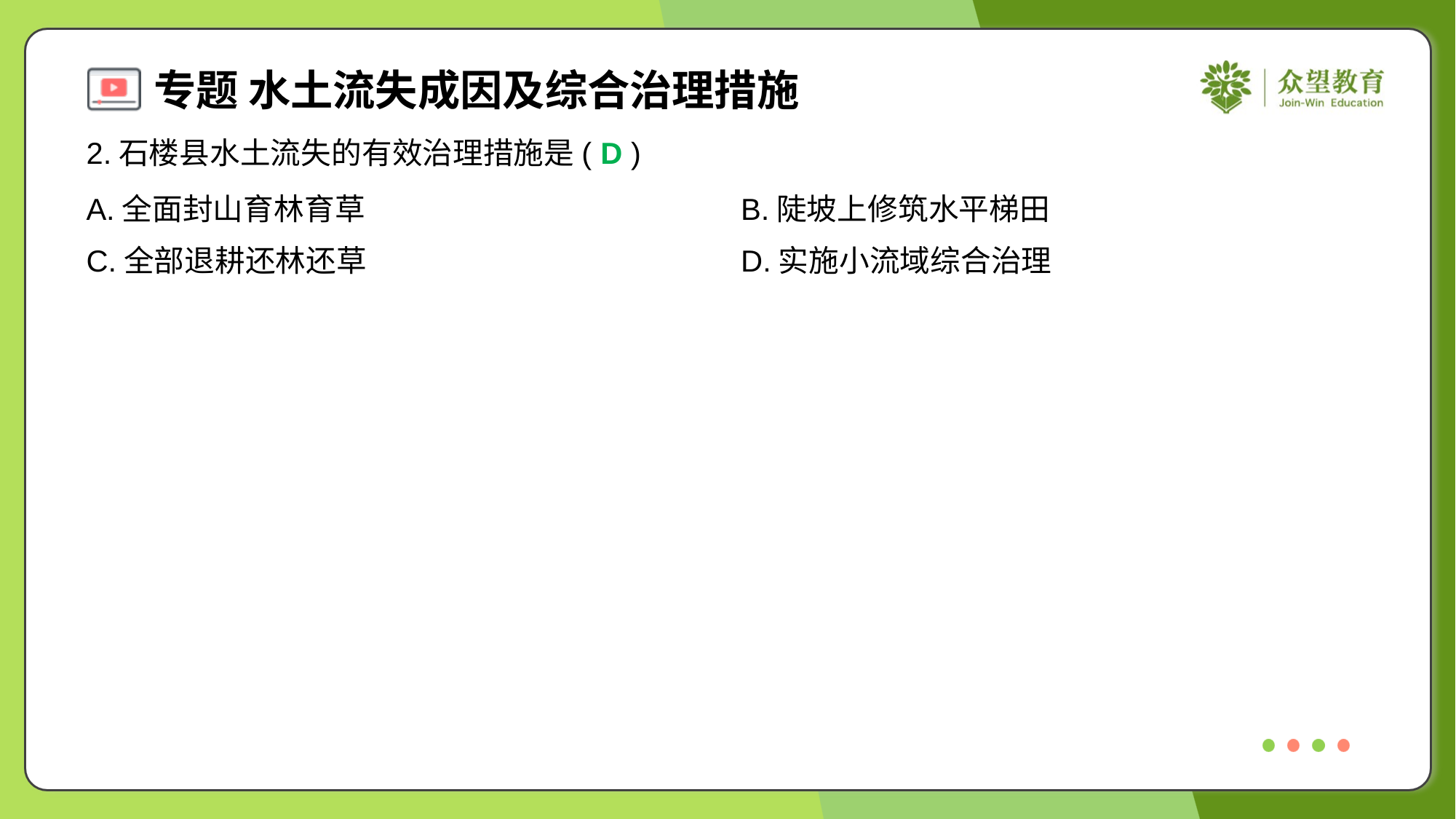

2.石楼县水土流失的有效治理措施是(     )
D
A.全面封山育林育草	B.陡坡上修筑水平梯田
C.全部退耕还林还草	D.实施小流域综合治理